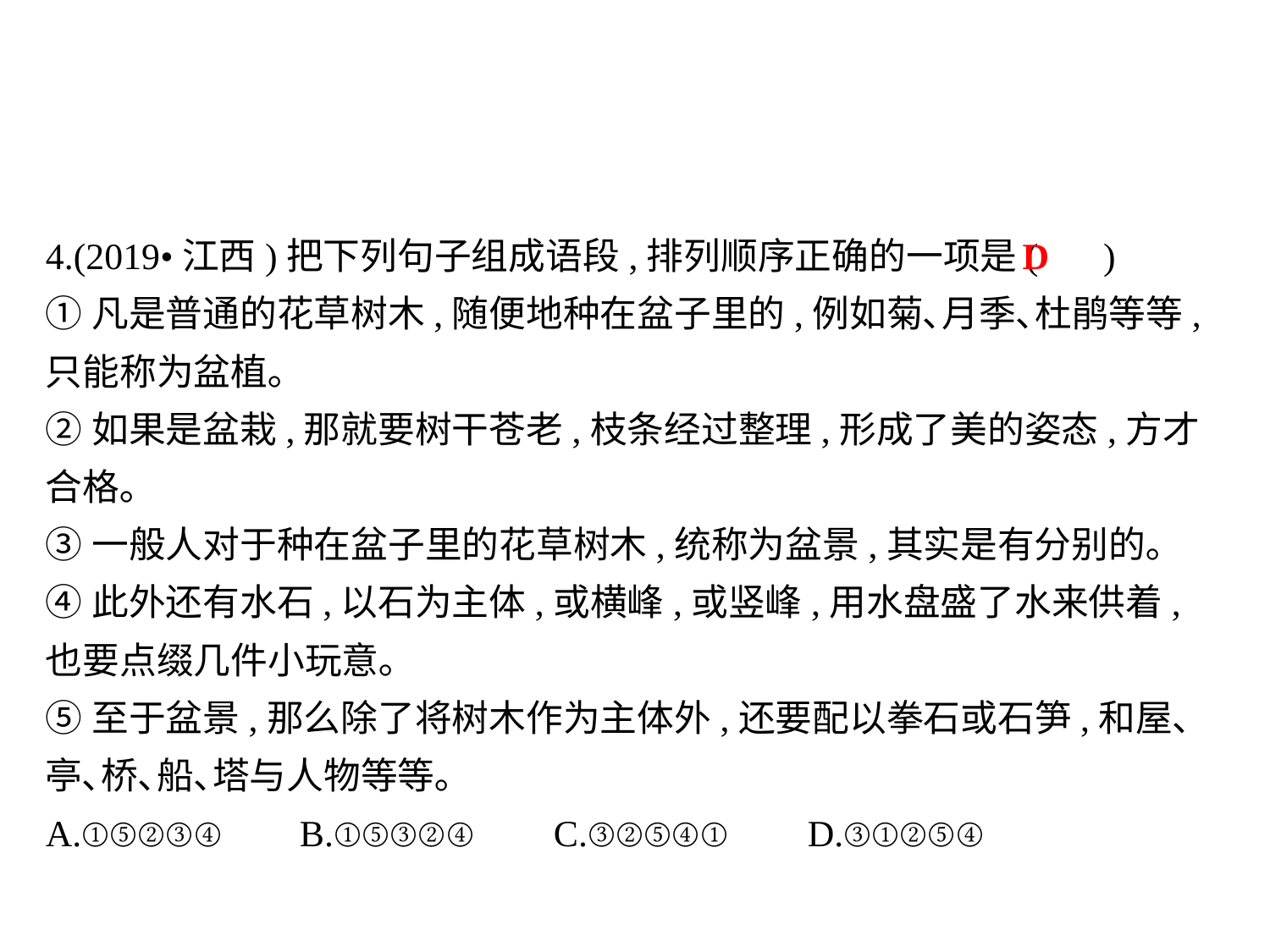

4.(2019•江西)把下列句子组成语段,排列顺序正确的一项是(       )
①凡是普通的花草树木,随便地种在盆子里的,例如菊､月季､杜鹃等等,只能称为盆植｡
②如果是盆栽,那就要树干苍老,枝条经过整理,形成了美的姿态,方才合格｡
③一般人对于种在盆子里的花草树木,统称为盆景,其实是有分别的｡
④此外还有水石,以石为主体,或横峰,或竖峰,用水盘盛了水来供着,也要点缀几件小玩意｡
⑤至于盆景,那么除了将树木作为主体外,还要配以拳石或石笋,和屋､亭､桥､船､塔与人物等等｡
A.①⑤②③④	B.①⑤③②④	C.③②⑤④①	D.③①②⑤④
D